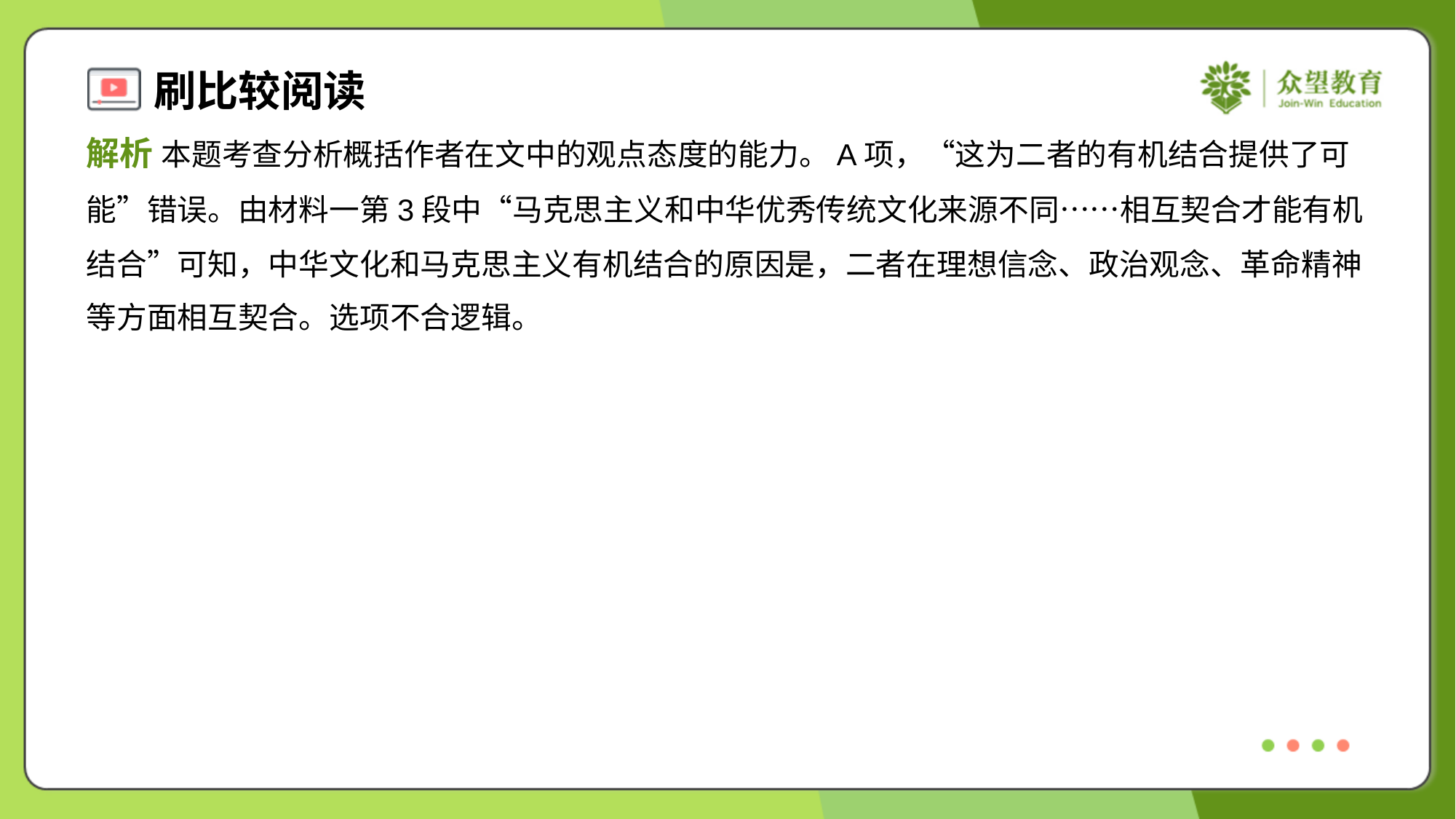

解析 本题考查分析概括作者在文中的观点态度的能力。A项，“这为二者的有机结合提供了可
能”错误。由材料一第3段中“马克思主义和中华优秀传统文化来源不同……相互契合才能有机
结合”可知，中华文化和马克思主义有机结合的原因是，二者在理想信念、政治观念、革命精神
等方面相互契合。选项不合逻辑。